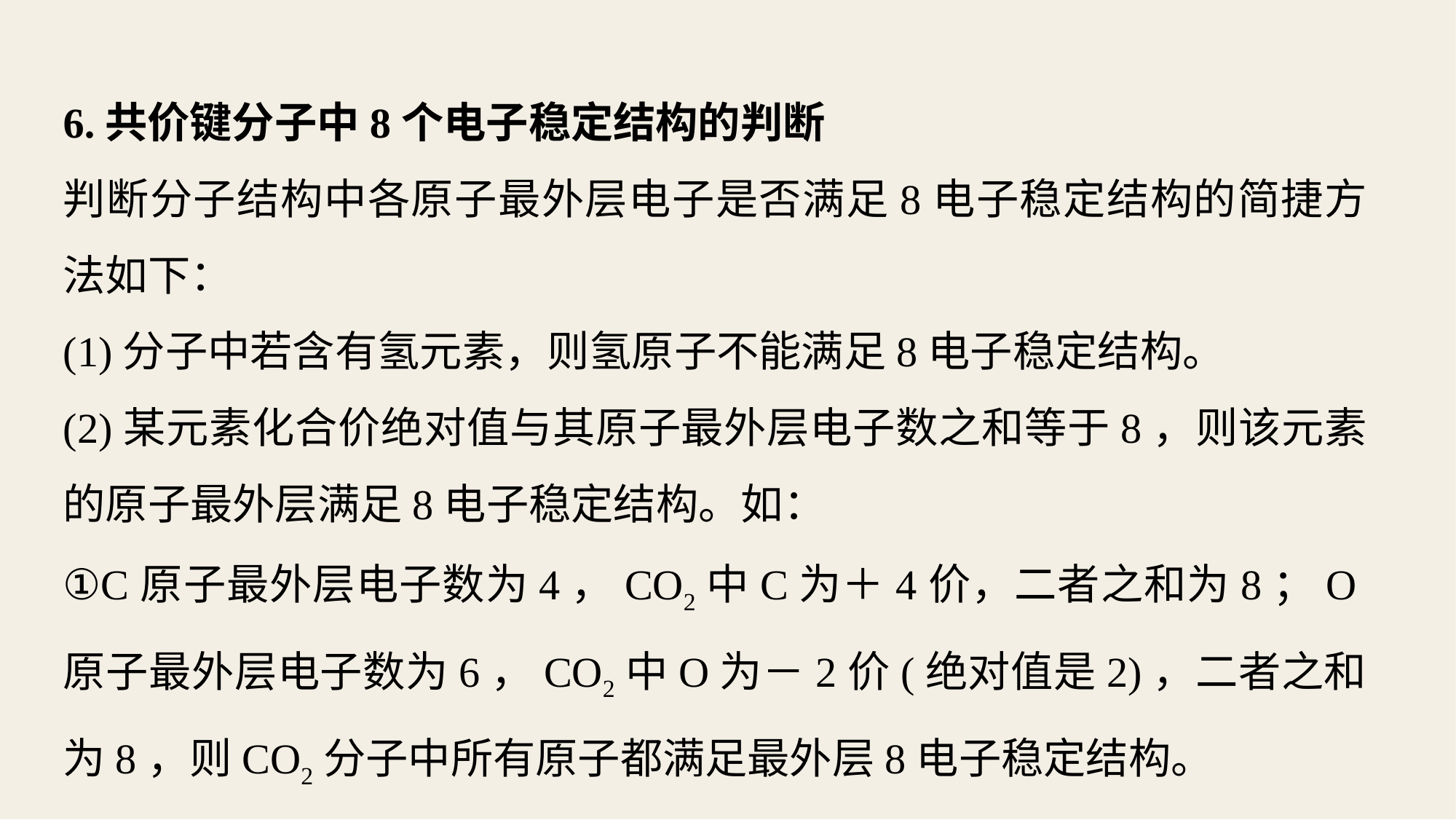

6.共价键分子中8个电子稳定结构的判断
判断分子结构中各原子最外层电子是否满足8电子稳定结构的简捷方法如下：
(1)分子中若含有氢元素，则氢原子不能满足8电子稳定结构。
(2)某元素化合价绝对值与其原子最外层电子数之和等于8，则该元素的原子最外层满足8电子稳定结构。如：
①C原子最外层电子数为4，CO2中C为＋4价，二者之和为8；O原子最外层电子数为6，CO2中O为－2价(绝对值是2)，二者之和为8，则CO2分子中所有原子都满足最外层8电子稳定结构。